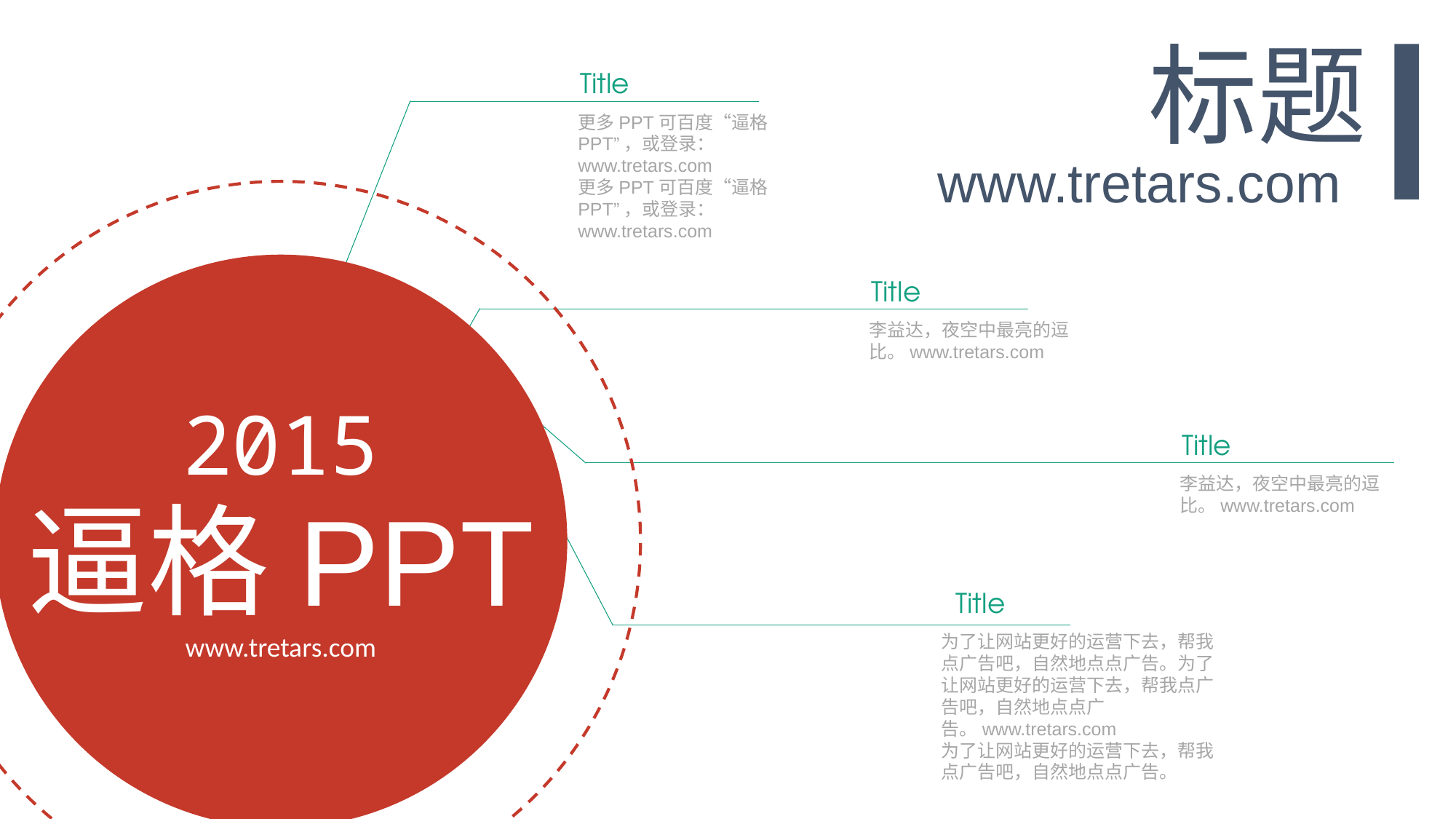

标题

Title
更多PPT可百度“逼格PPT”，或登录：www.tretars.com
更多PPT可百度“逼格PPT”，或登录：www.tretars.com
www.tretars.com

Title
李益达，夜空中最亮的逗比。www.tretars.com
2015
Title
李益达，夜空中最亮的逗比。www.tretars.com
逼格PPT
Title
为了让网站更好的运营下去，帮我点广告吧，自然地点点广告。为了让网站更好的运营下去，帮我点广告吧，自然地点点广告。www.tretars.com
为了让网站更好的运营下去，帮我点广告吧，自然地点点广告。
www.tretars.com